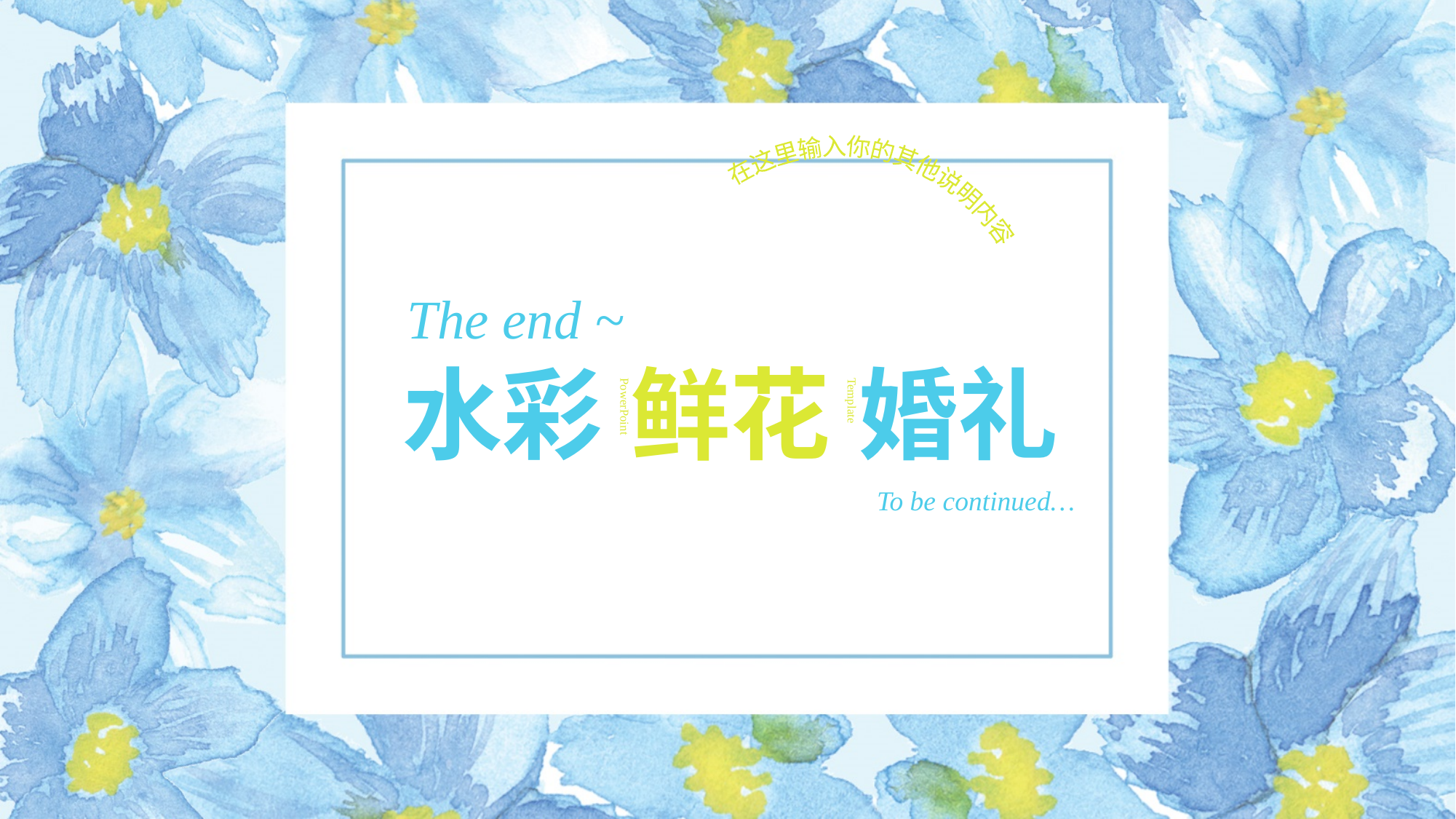

在这里输入你的其他说明内容
The end ~
水彩
鲜花
婚礼
PowerPoint
Template
To be continued…